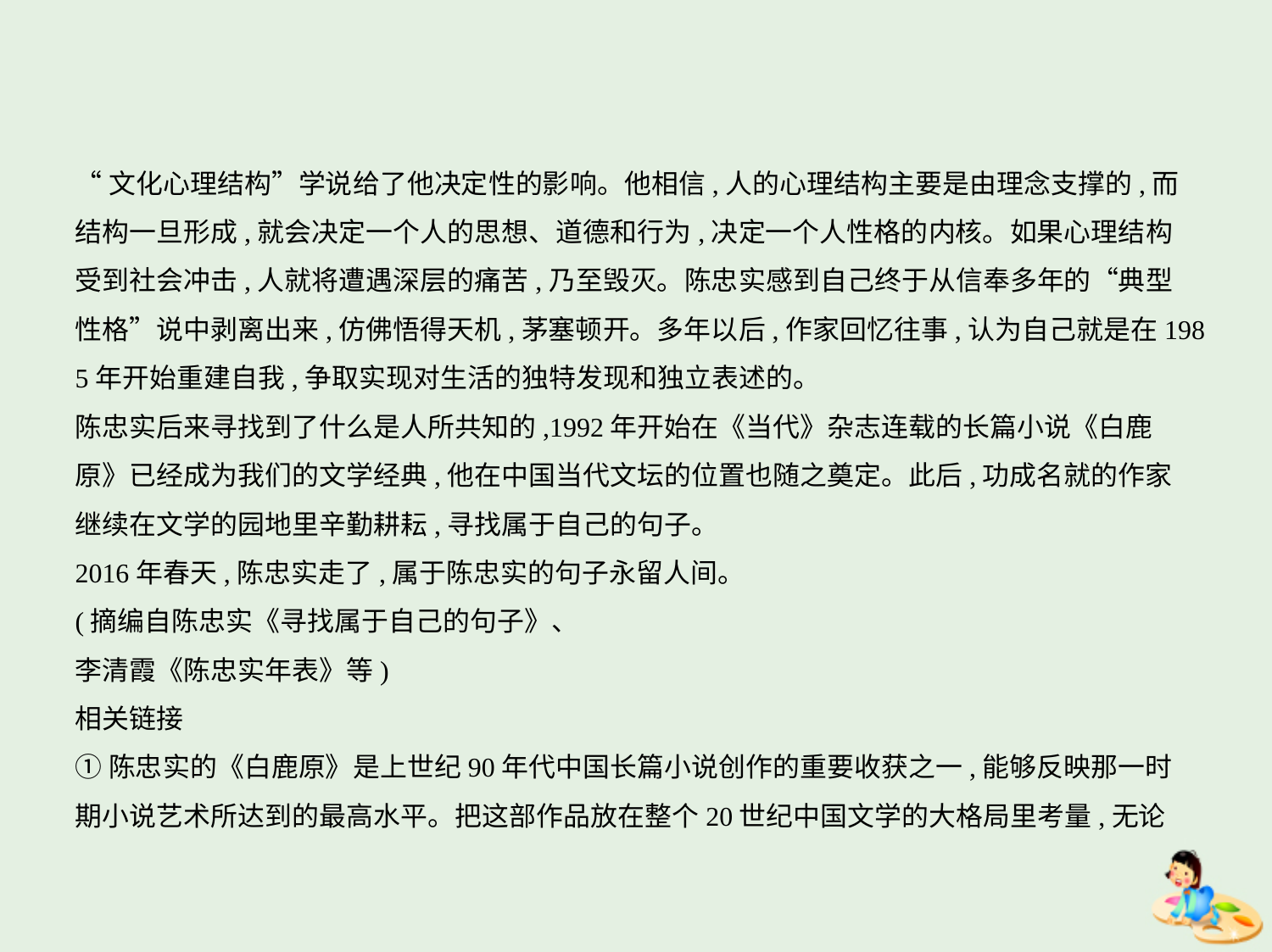

“文化心理结构”学说给了他决定性的影响。他相信,人的心理结构主要是由理念支撑的,而
结构一旦形成,就会决定一个人的思想、道德和行为,决定一个人性格的内核。如果心理结构
受到社会冲击,人就将遭遇深层的痛苦,乃至毁灭。陈忠实感到自己终于从信奉多年的“典型
性格”说中剥离出来,仿佛悟得天机,茅塞顿开。多年以后,作家回忆往事,认为自己就是在198
5年开始重建自我,争取实现对生活的独特发现和独立表述的。
陈忠实后来寻找到了什么是人所共知的,1992年开始在《当代》杂志连载的长篇小说《白鹿
原》已经成为我们的文学经典,他在中国当代文坛的位置也随之奠定。此后,功成名就的作家
继续在文学的园地里辛勤耕耘,寻找属于自己的句子。
2016年春天,陈忠实走了,属于陈忠实的句子永留人间。
(摘编自陈忠实《寻找属于自己的句子》、
李清霞《陈忠实年表》等)
相关链接
①陈忠实的《白鹿原》是上世纪90年代中国长篇小说创作的重要收获之一,能够反映那一时
期小说艺术所达到的最高水平。把这部作品放在整个20世纪中国文学的大格局里考量,无论